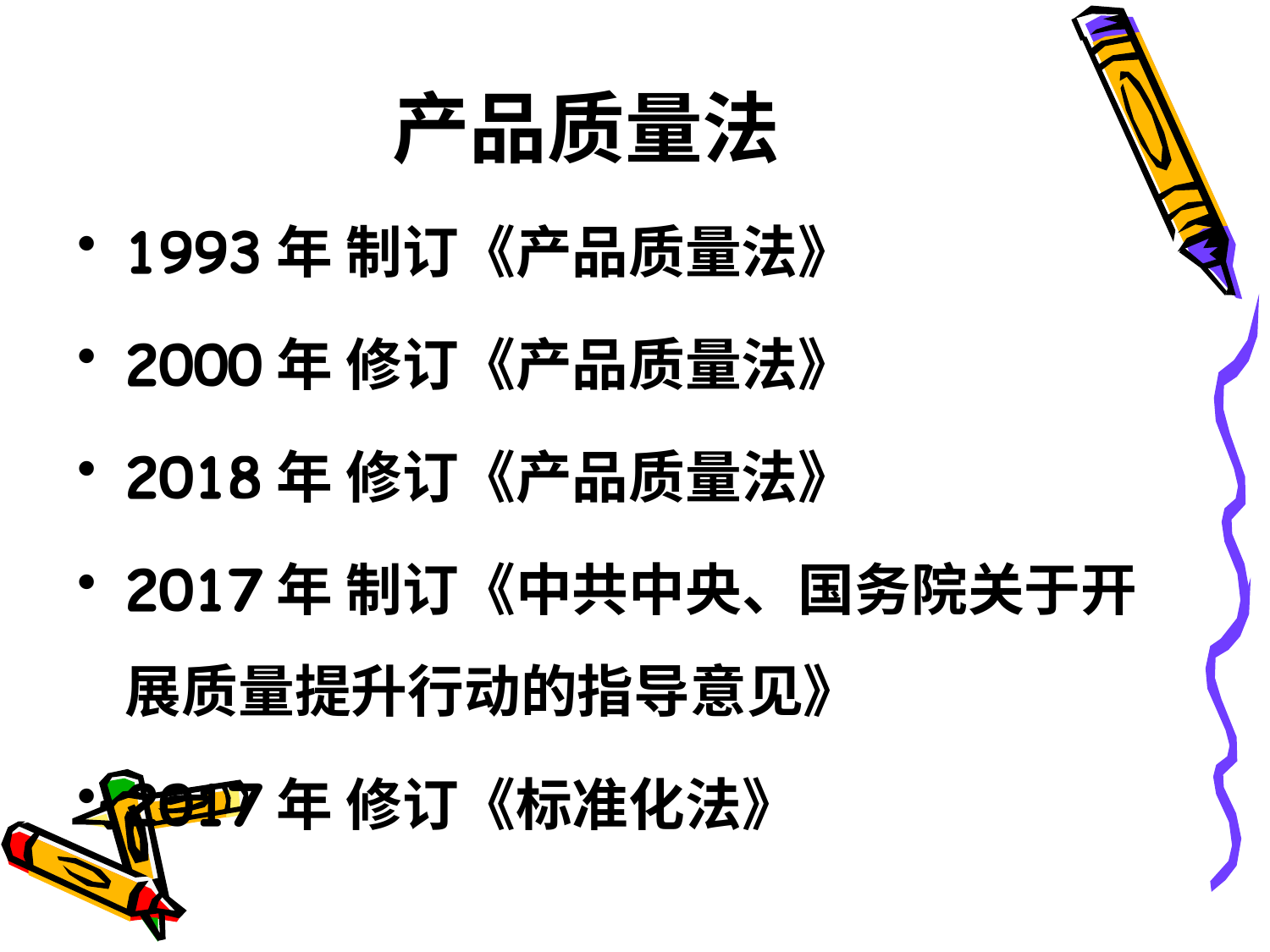

# 产品质量法
1993年 制订《产品质量法》
2000年 修订《产品质量法》
2018年 修订《产品质量法》
2017年 制订《中共中央、国务院关于开展质量提升行动的指导意见》
2017年 修订《标准化法》